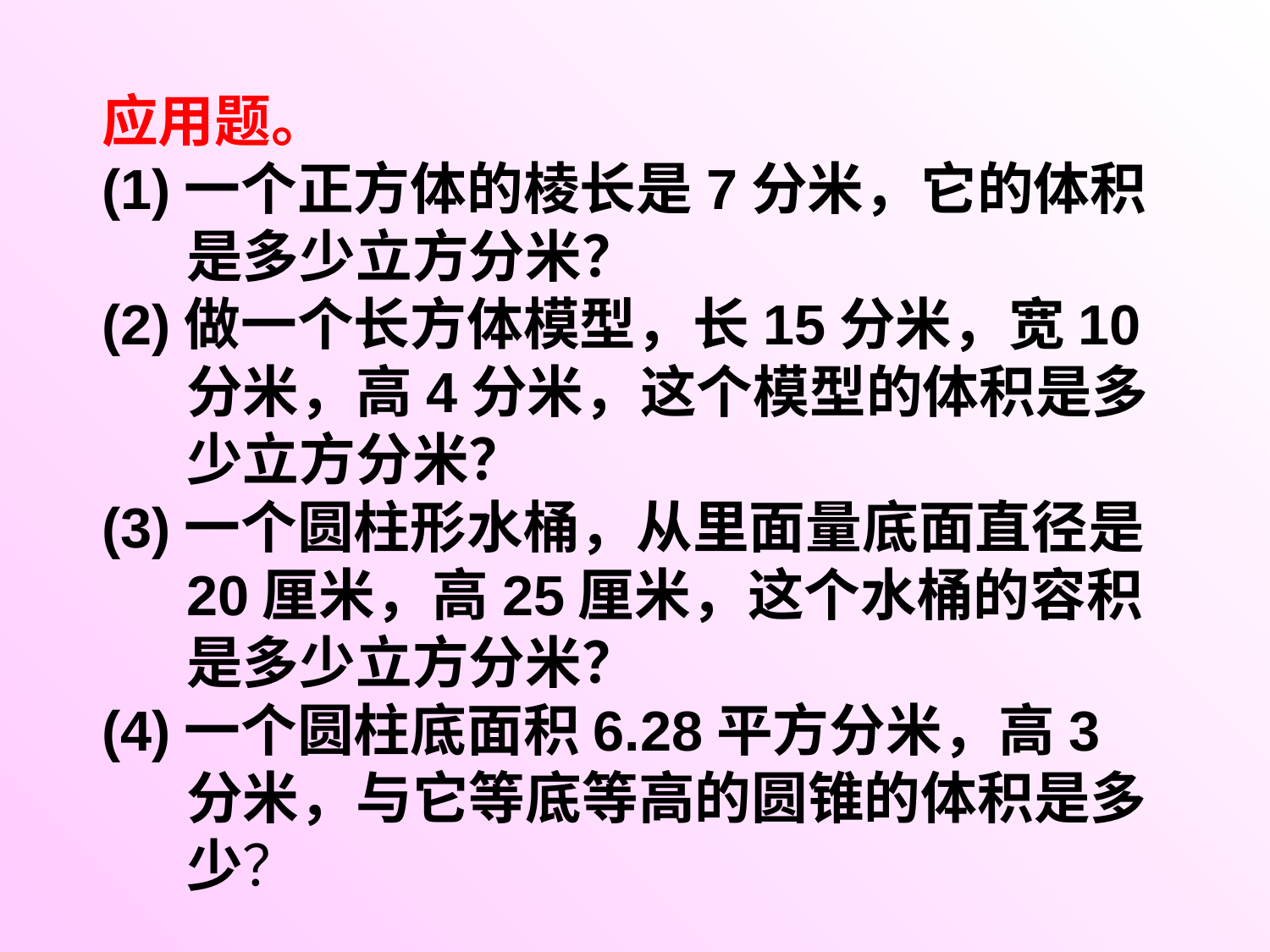

应用题。
(1)一个正方体的棱长是7分米，它的体积是多少立方分米？
(2)做一个长方体模型，长15分米，宽10分米，高4分米，这个模型的体积是多少立方分米？
(3)一个圆柱形水桶，从里面量底面直径是20厘米，高25厘米，这个水桶的容积是多少立方分米？
(4)一个圆柱底面积6.28平方分米，高3分米，与它等底等高的圆锥的体积是多少？